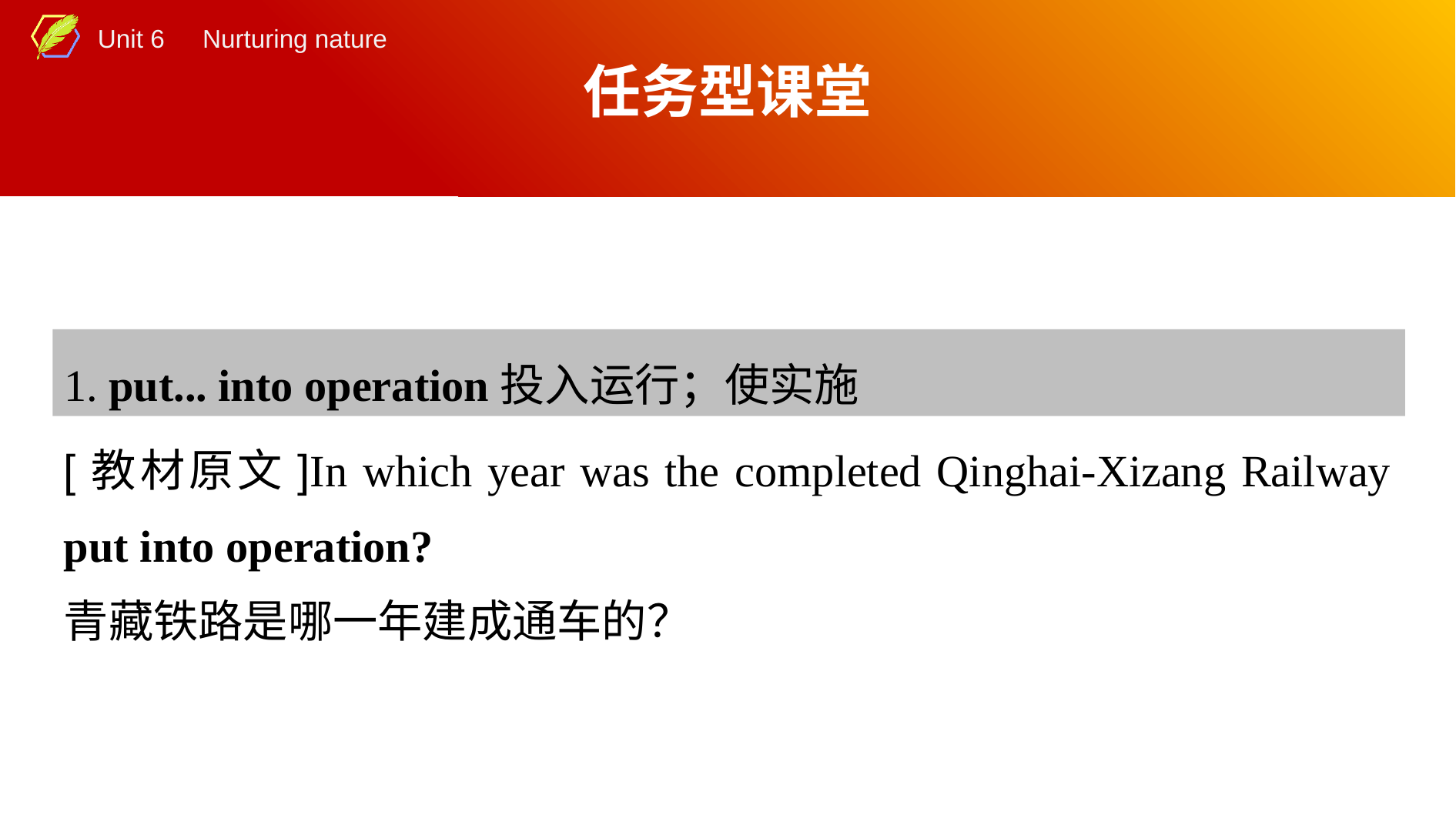

任务型课堂
1. put... into operation投入运行；使实施
[教材原文]In which year was the completed Qinghai-Xizang Railway put into operation?
青藏铁路是哪一年建成通车的？